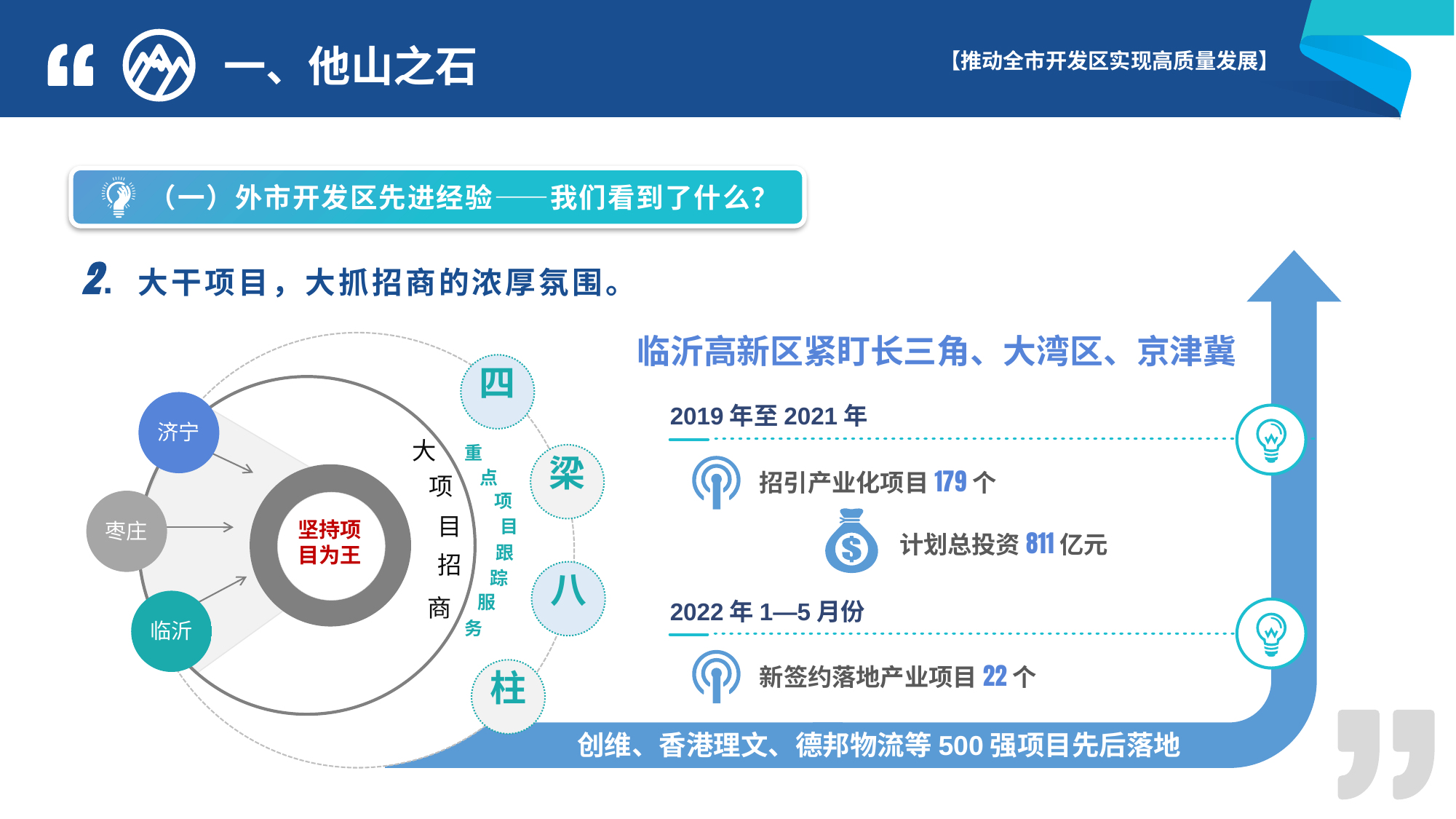

一、他山之石
      （一）外市开发区先进经验——我们看到了什么？

2. 大干项目，大抓招商的浓厚氛围。
临沂高新区紧盯长三角、大湾区、京津冀

四

济宁

枣庄

临沂
2019年至2021年

大
项
目
招
商
重
点
项
目
跟
踪
服
务

梁

招引产业化项目179个

坚持项
目为王

计划总投资811亿元

八
2022年1—5月份

新签约落地产业项目22个

柱
创维、香港理文、德邦物流等500强项目先后落地